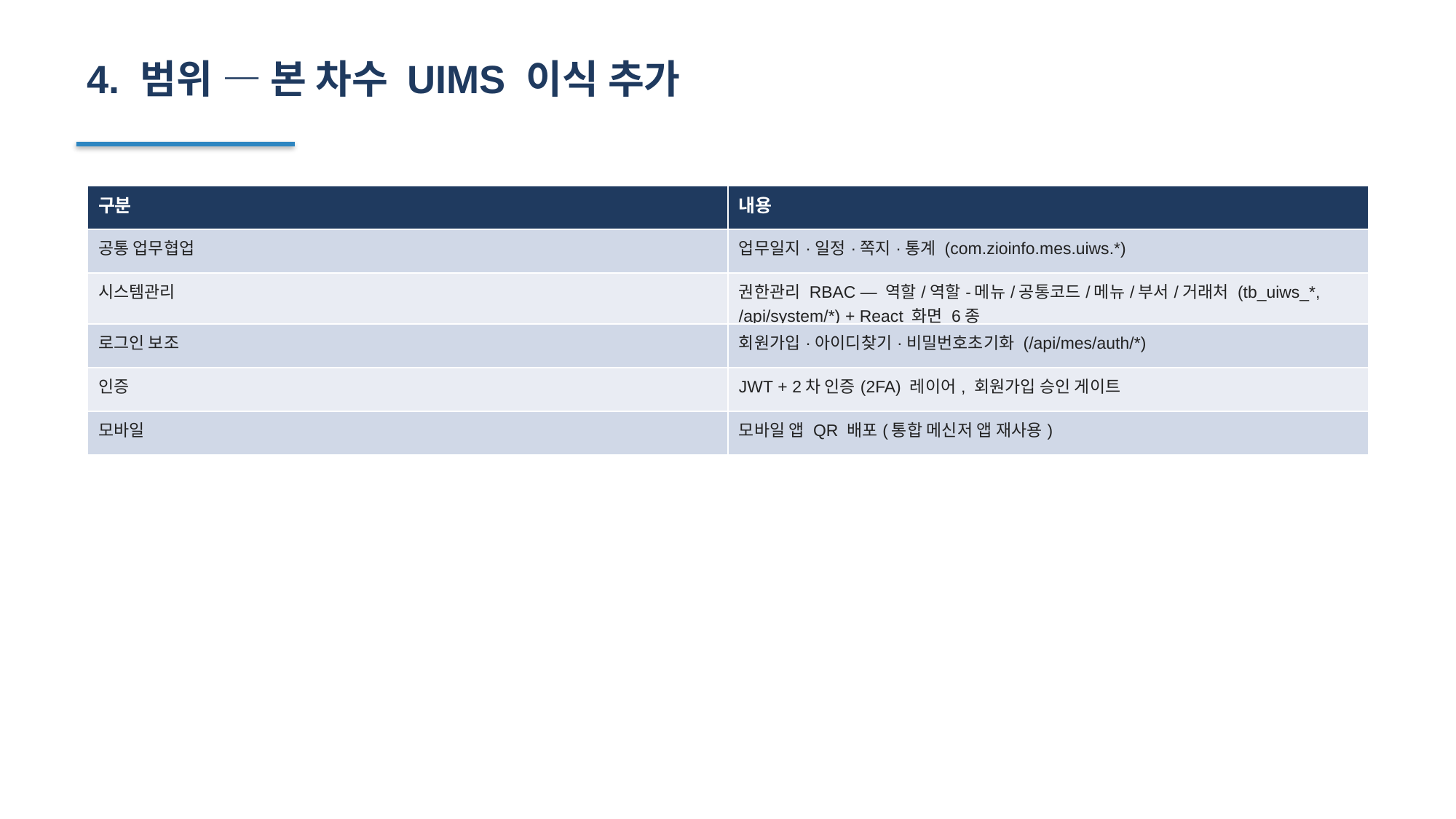

4. 범위 — 본 차수 UIMS 이식 추가

| 구분 | 내용 |
| --- | --- |
| 공통 업무협업 | 업무일지·일정·쪽지·통계 (com.zioinfo.mes.uiws.\*) |
| 시스템관리 | 권한관리 RBAC — 역할/역할-메뉴/공통코드/메뉴/부서/거래처 (tb\_uiws\_\*, /api/system/\*) + React 화면 6종 |
| 로그인 보조 | 회원가입·아이디찾기·비밀번호초기화 (/api/mes/auth/\*) |
| 인증 | JWT + 2차 인증(2FA) 레이어, 회원가입 승인 게이트 |
| 모바일 | 모바일 앱 QR 배포(통합 메신저 앱 재사용) |